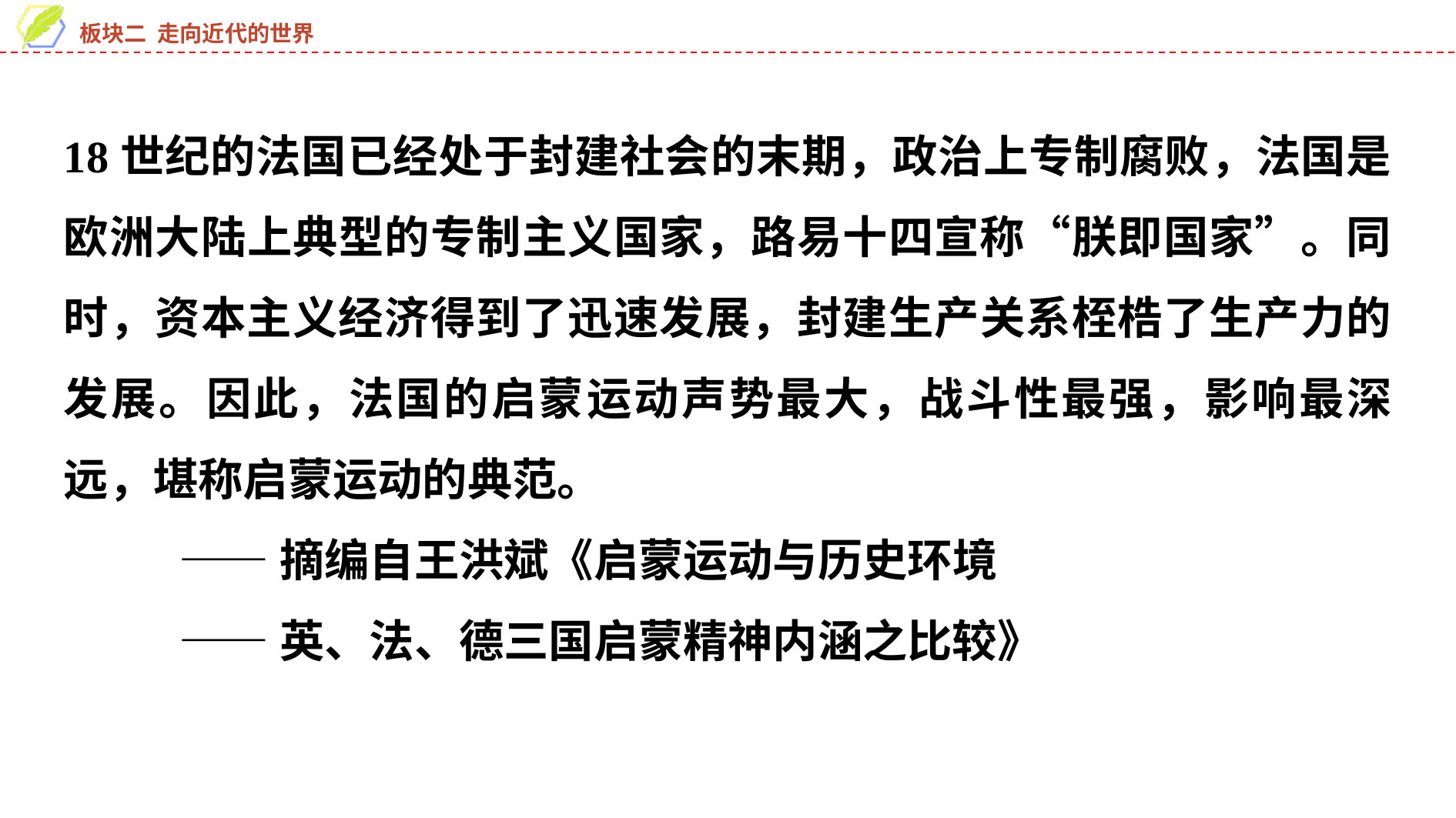

18世纪的法国已经处于封建社会的末期，政治上专制腐败，法国是欧洲大陆上典型的专制主义国家，路易十四宣称“朕即国家”。同时，资本主义经济得到了迅速发展，封建生产关系桎梏了生产力的发展。因此，法国的启蒙运动声势最大，战斗性最强，影响最深远，堪称启蒙运动的典范。
	——摘编自王洪斌《启蒙运动与历史环境
	——英、法、德三国启蒙精神内涵之比较》